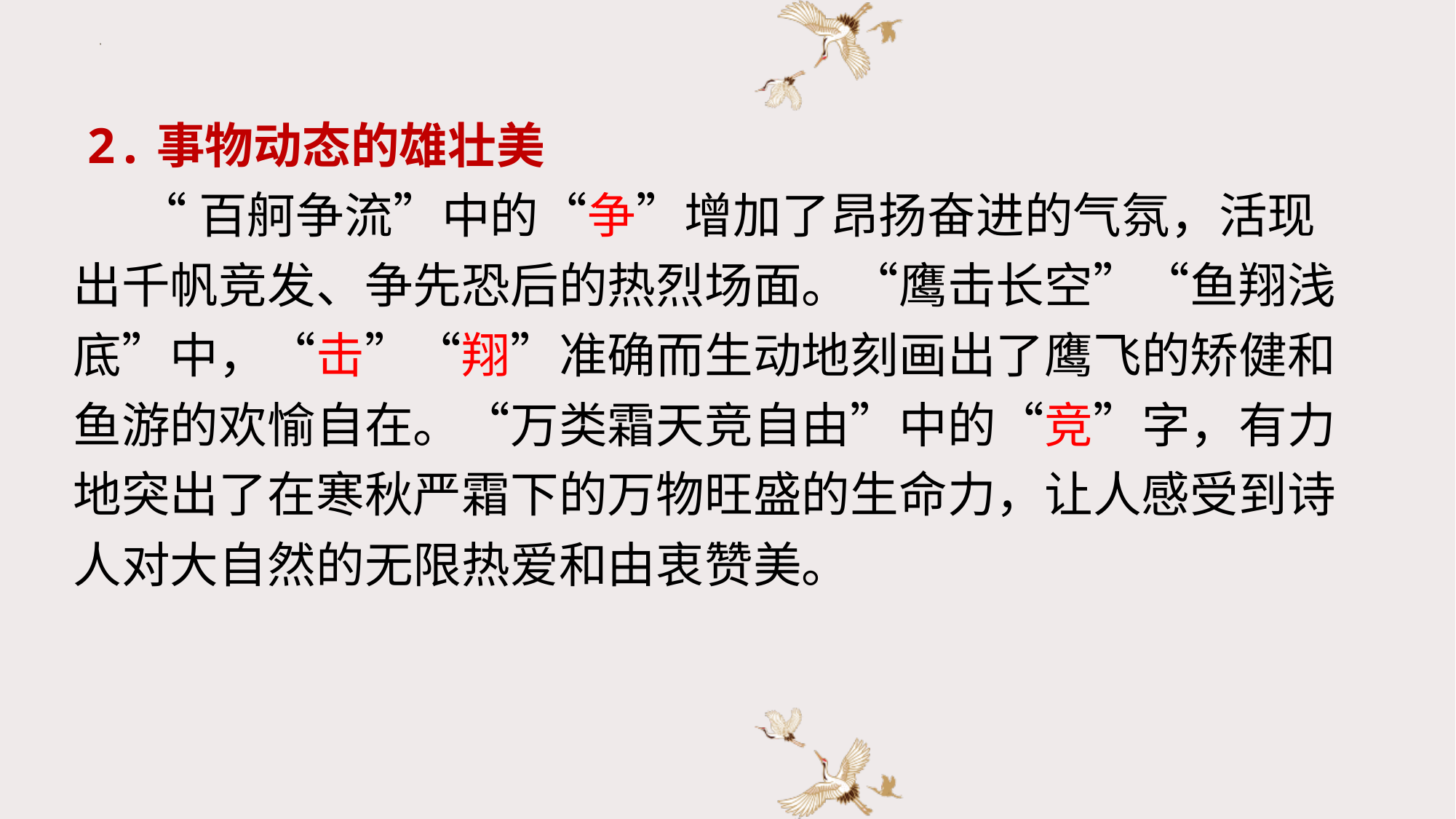

2.事物动态的雄壮美
      “百舸争流”中的“争”增加了昂扬奋进的气氛，活现出千帆竞发、争先恐后的热烈场面。“鹰击长空”“鱼翔浅底”中，“击”“翔”准确而生动地刻画出了鹰飞的矫健和鱼游的欢愉自在。“万类霜天竞自由”中的“竞”字，有力地突出了在寒秋严霜下的万物旺盛的生命力，让人感受到诗人对大自然的无限热爱和由衷赞美。